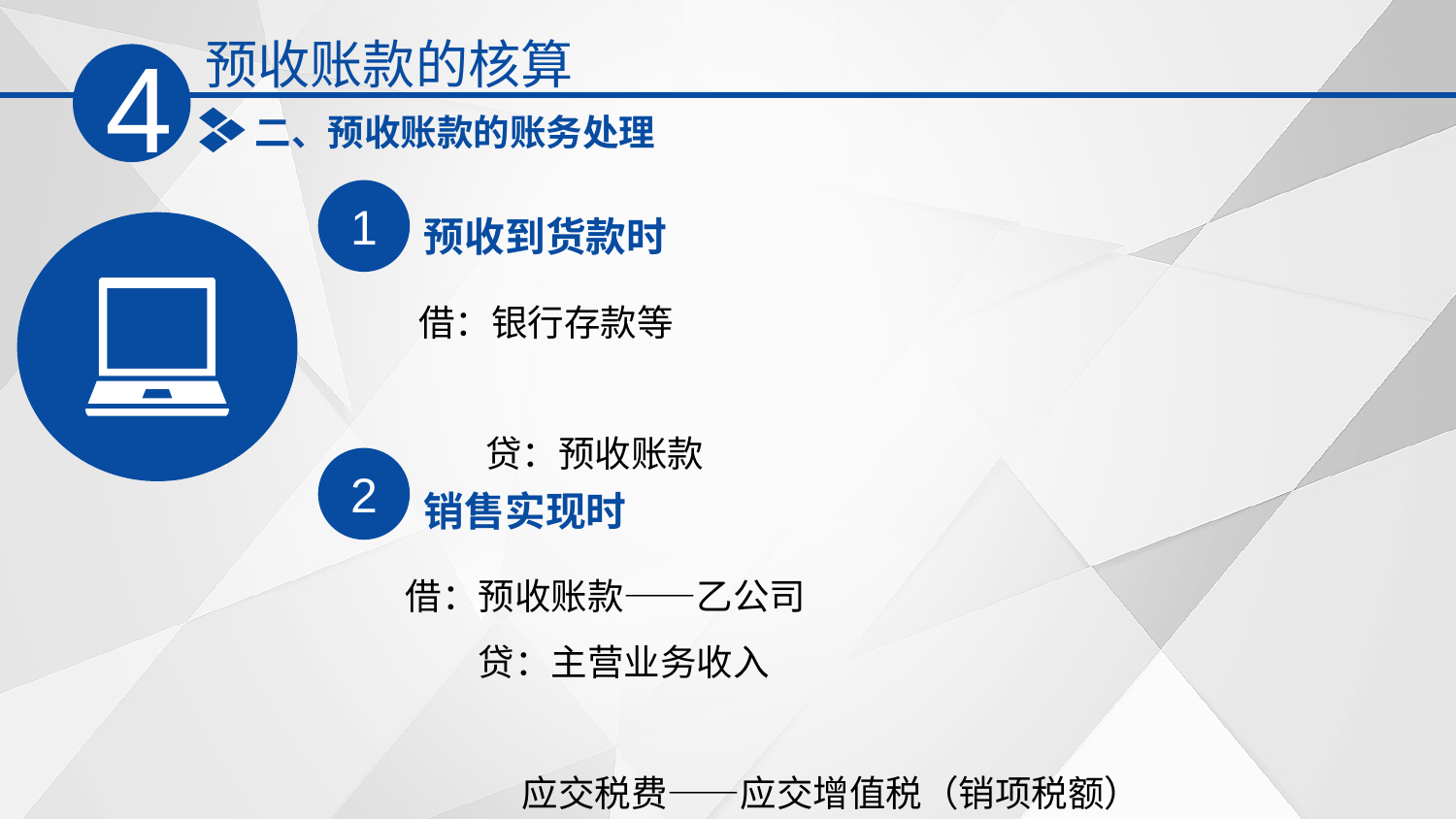

预收账款的核算
4

二、预收账款的账务处理

1
预收到货款时

借：银行存款等‌
       贷：预收账款‌
2
销售实现时
借：预收账款——乙公司
　　贷：主营业务收入
             应交税费——应交增值税（销项税额）